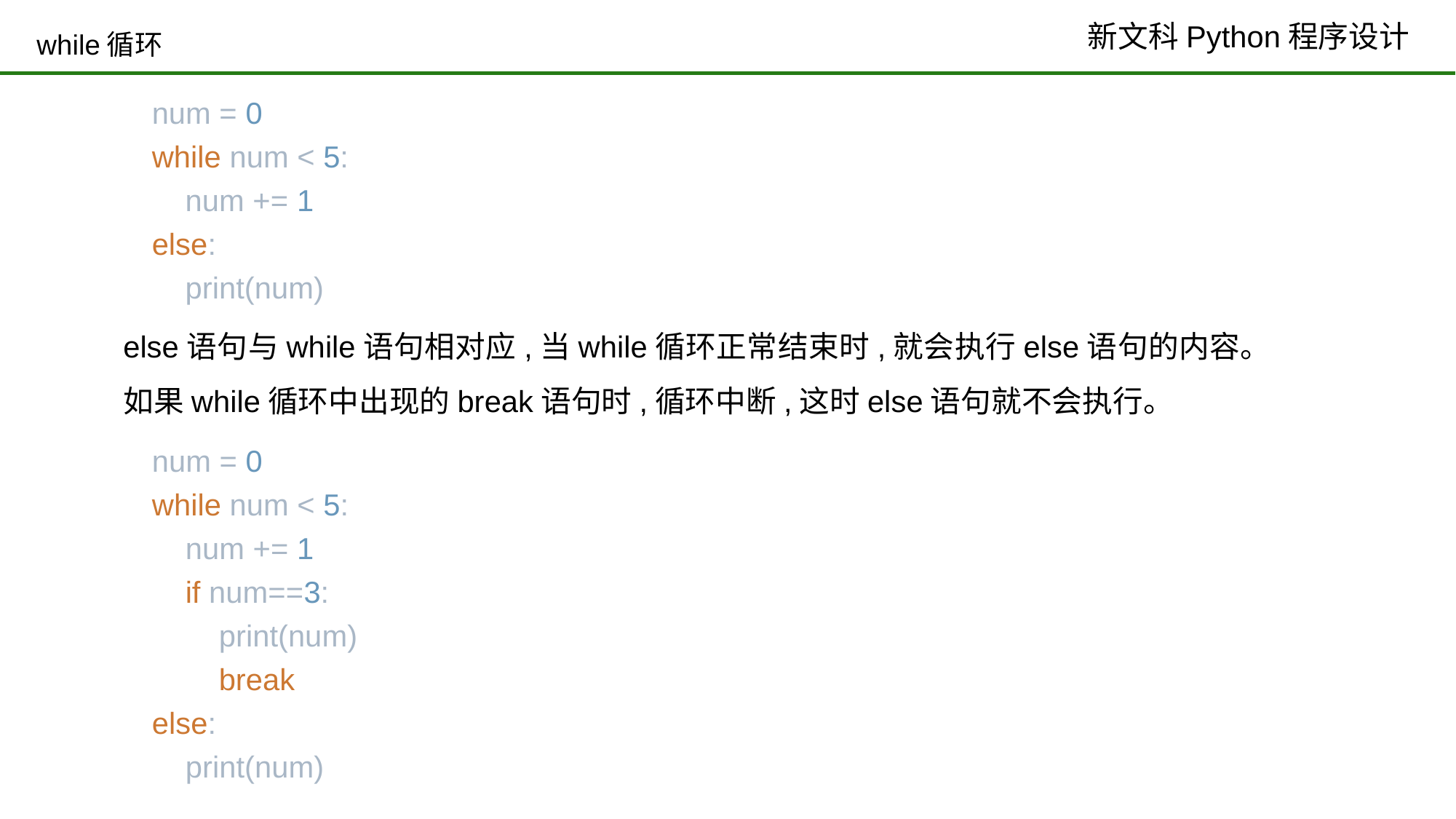

# while循环
num = 0
while num < 5:
    num += 1
else:
    print(num)
else语句与while语句相对应,当while循环正常结束时,就会执行else语句的内容。如果while循环中出现的break语句时,循环中断,这时else语句就不会执行。
num = 0
while num < 5:
    num += 1
    if num==3:
        print(num)
        break
else:
    print(num)